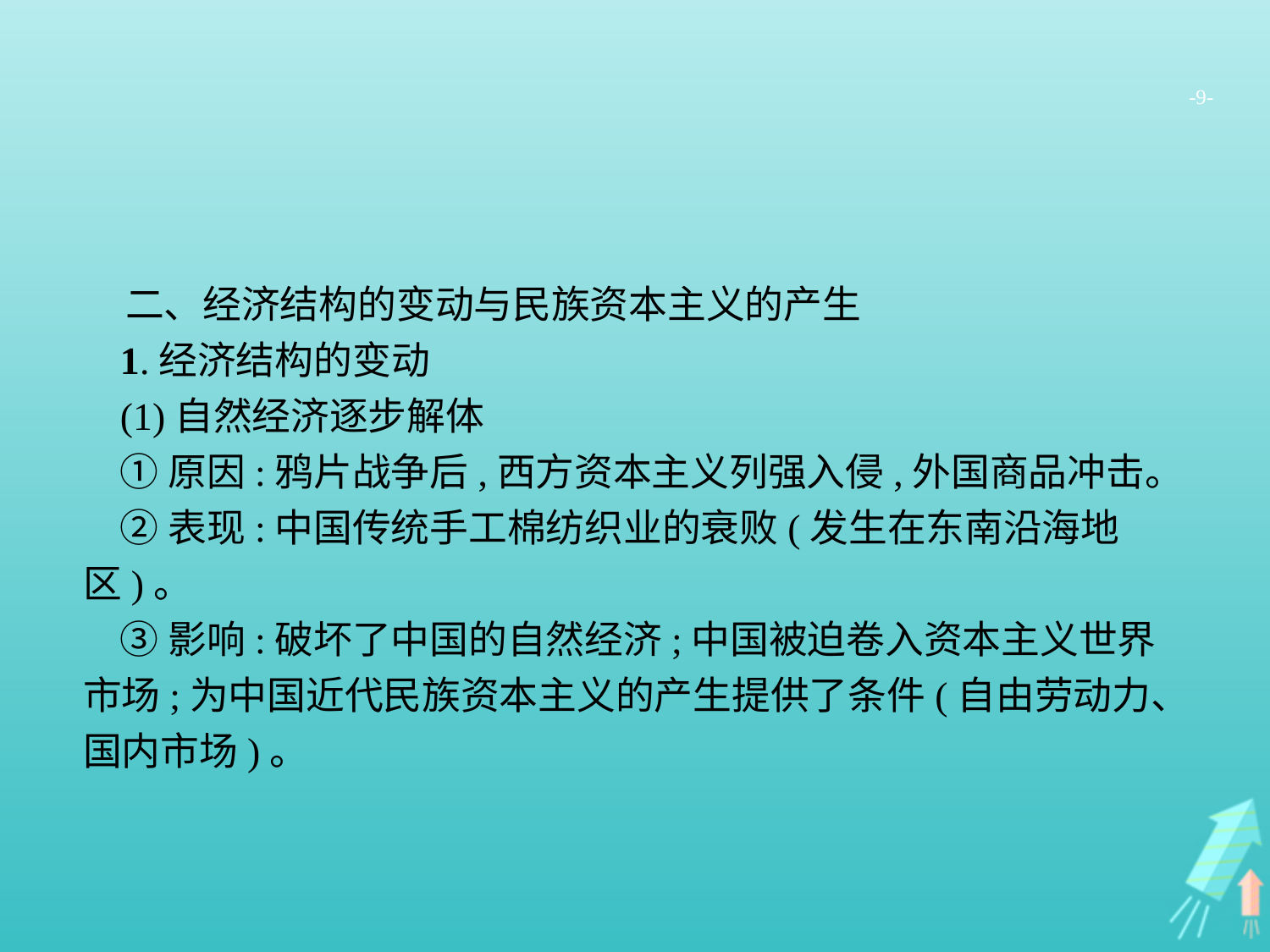

-9-
二、经济结构的变动与民族资本主义的产生
1.经济结构的变动
(1)自然经济逐步解体
①原因:鸦片战争后,西方资本主义列强入侵,外国商品冲击。
②表现:中国传统手工棉纺织业的衰败(发生在东南沿海地区)。
③影响:破坏了中国的自然经济;中国被迫卷入资本主义世界市场;为中国近代民族资本主义的产生提供了条件(自由劳动力、国内市场)。